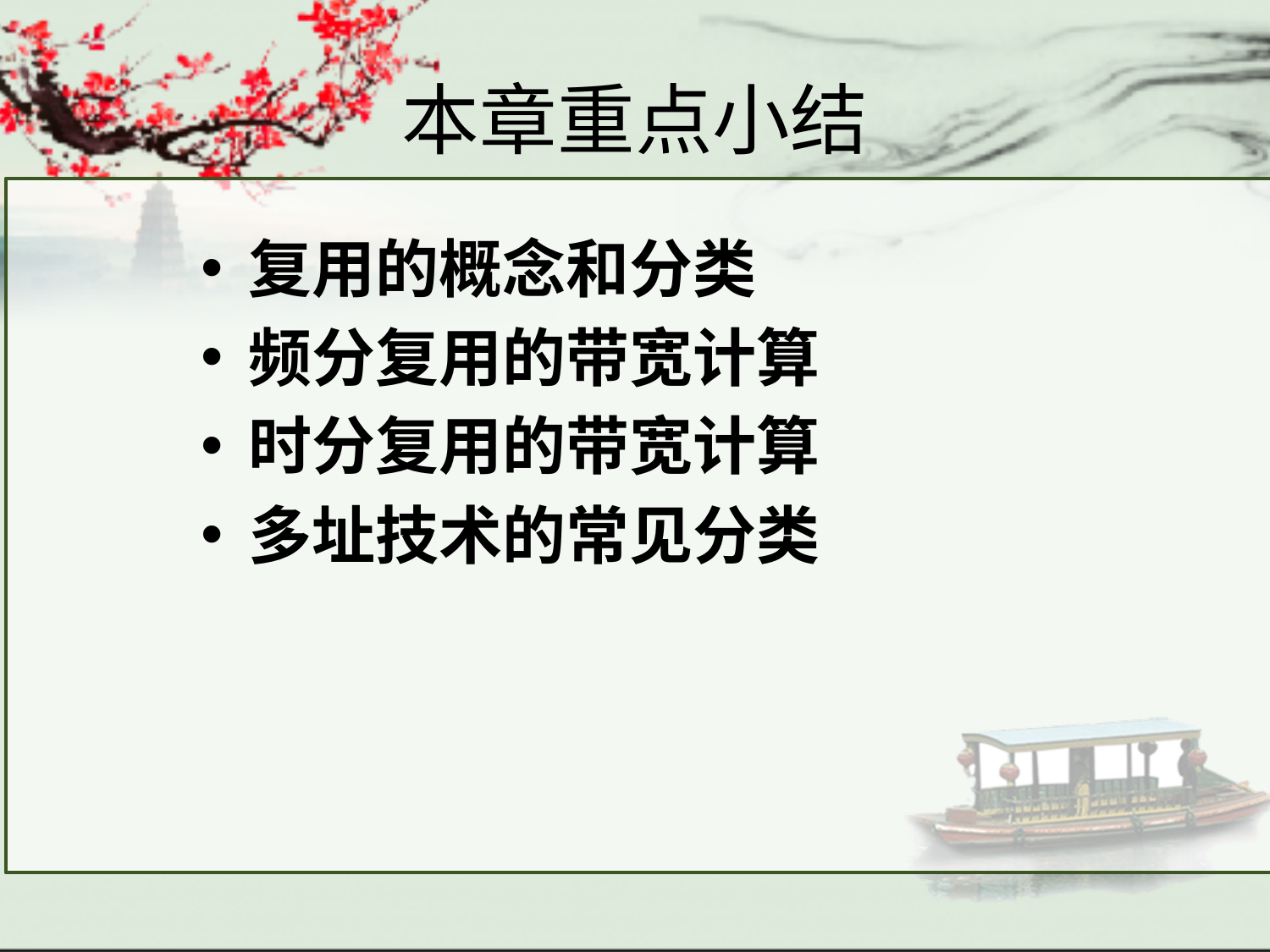

# 本章重点小结

复用的概念和分类
频分复用的带宽计算
时分复用的带宽计算
多址技术的常见分类